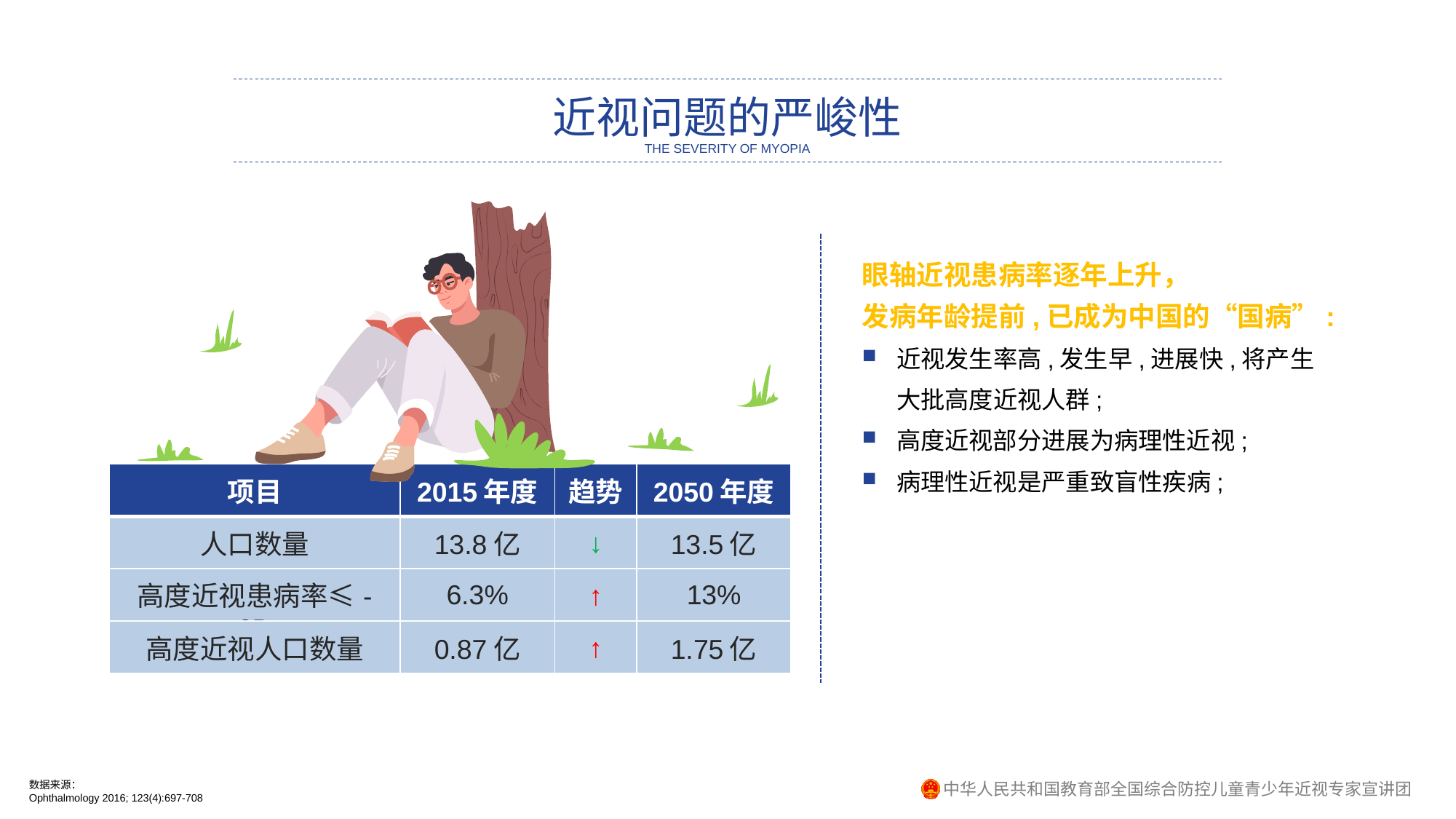

近视问题的严峻性
THE SEVERITY OF MYOPIA

眼轴近视患病率逐年上升，
发病年龄提前,已成为中国的“国病”:
近视发生率高,发生早,进展快,将产生大批高度近视人群;
高度近视部分进展为病理性近视;
病理性近视是严重致盲性疾病;

| 项目 | 2015年度 | 趋势 | 2050年度 |
| --- | --- | --- | --- |
| 人口数量 | 13.8亿 | ↓ | 13.5亿 |
| 高度近视患病率≤-6D | 6.3% | ↑ | 13% |
| 高度近视人口数量 | 0.87亿 | ↑ | 1.75亿 |

数据来源：
Ophthalmology 2016; 123(4):697-708